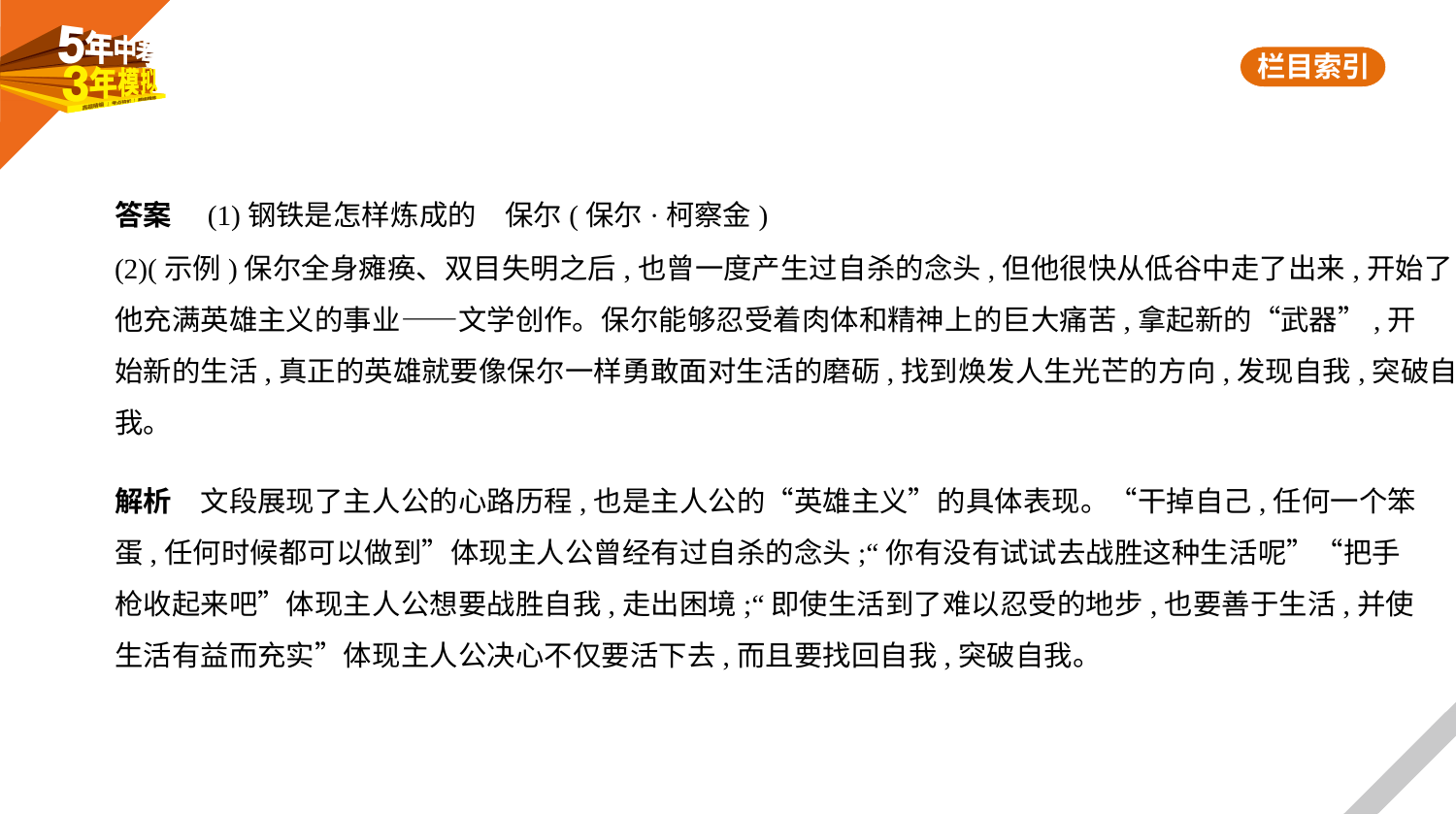

答案　(1)钢铁是怎样炼成的　保尔(保尔·柯察金)
(2)(示例)保尔全身瘫痪、双目失明之后,也曾一度产生过自杀的念头,但他很快从低谷中走了出来,开始了
他充满英雄主义的事业——文学创作。保尔能够忍受着肉体和精神上的巨大痛苦,拿起新的“武器”,开
始新的生活,真正的英雄就要像保尔一样勇敢面对生活的磨砺,找到焕发人生光芒的方向,发现自我,突破自
我。
解析　文段展现了主人公的心路历程,也是主人公的“英雄主义”的具体表现。“干掉自己,任何一个笨
蛋,任何时候都可以做到”体现主人公曾经有过自杀的念头;“你有没有试试去战胜这种生活呢”“把手
枪收起来吧”体现主人公想要战胜自我,走出困境;“即使生活到了难以忍受的地步,也要善于生活,并使
生活有益而充实”体现主人公决心不仅要活下去,而且要找回自我,突破自我。